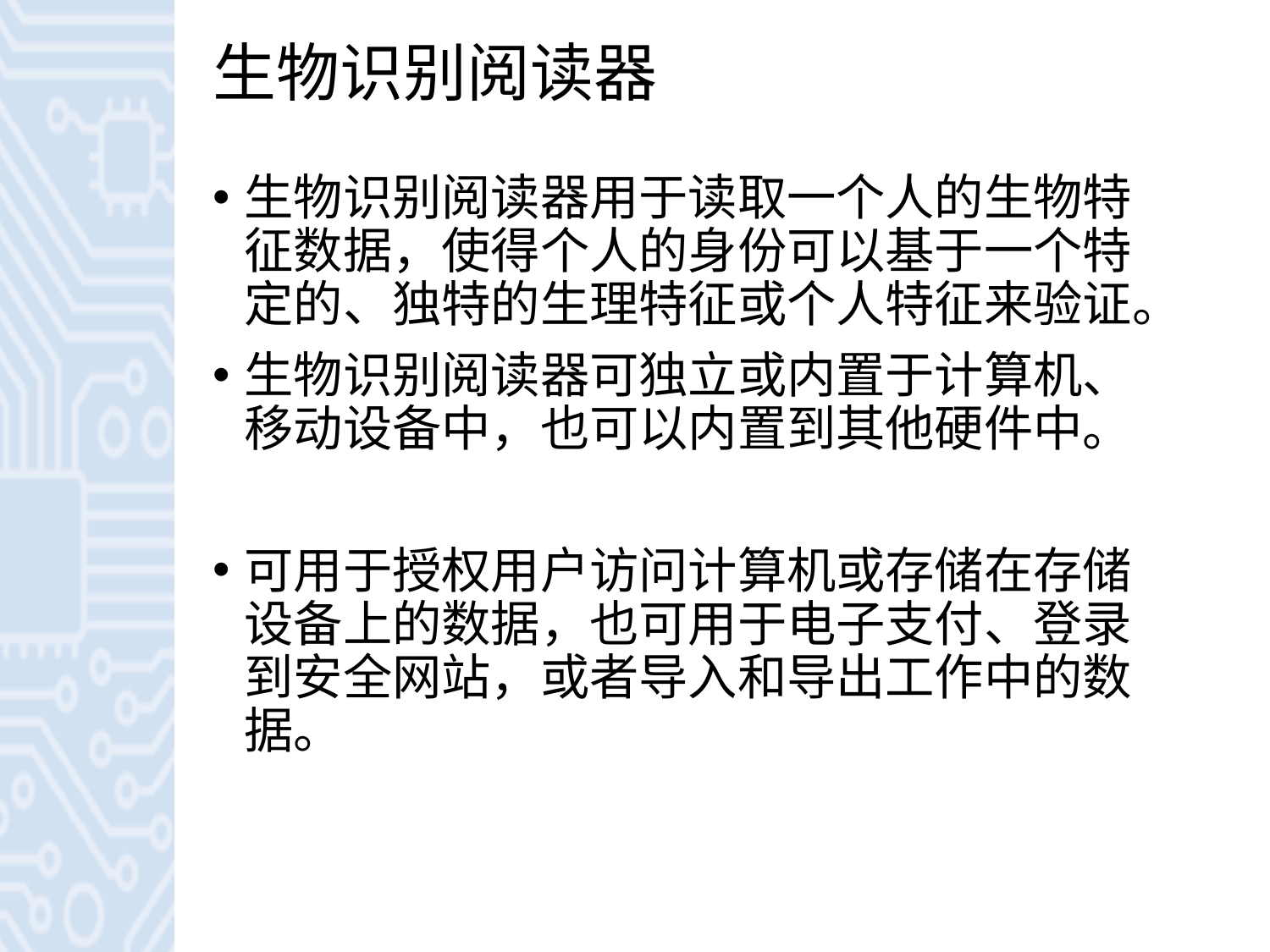

# 生物识别阅读器
生物识别阅读器用于读取一个人的生物特征数据，使得个人的身份可以基于一个特定的、独特的生理特征或个人特征来验证。
生物识别阅读器可独立或内置于计算机、移动设备中，也可以内置到其他硬件中。

可用于授权用户访问计算机或存储在存储设备上的数据，也可用于电子支付、登录到安全网站，或者导入和导出工作中的数据。